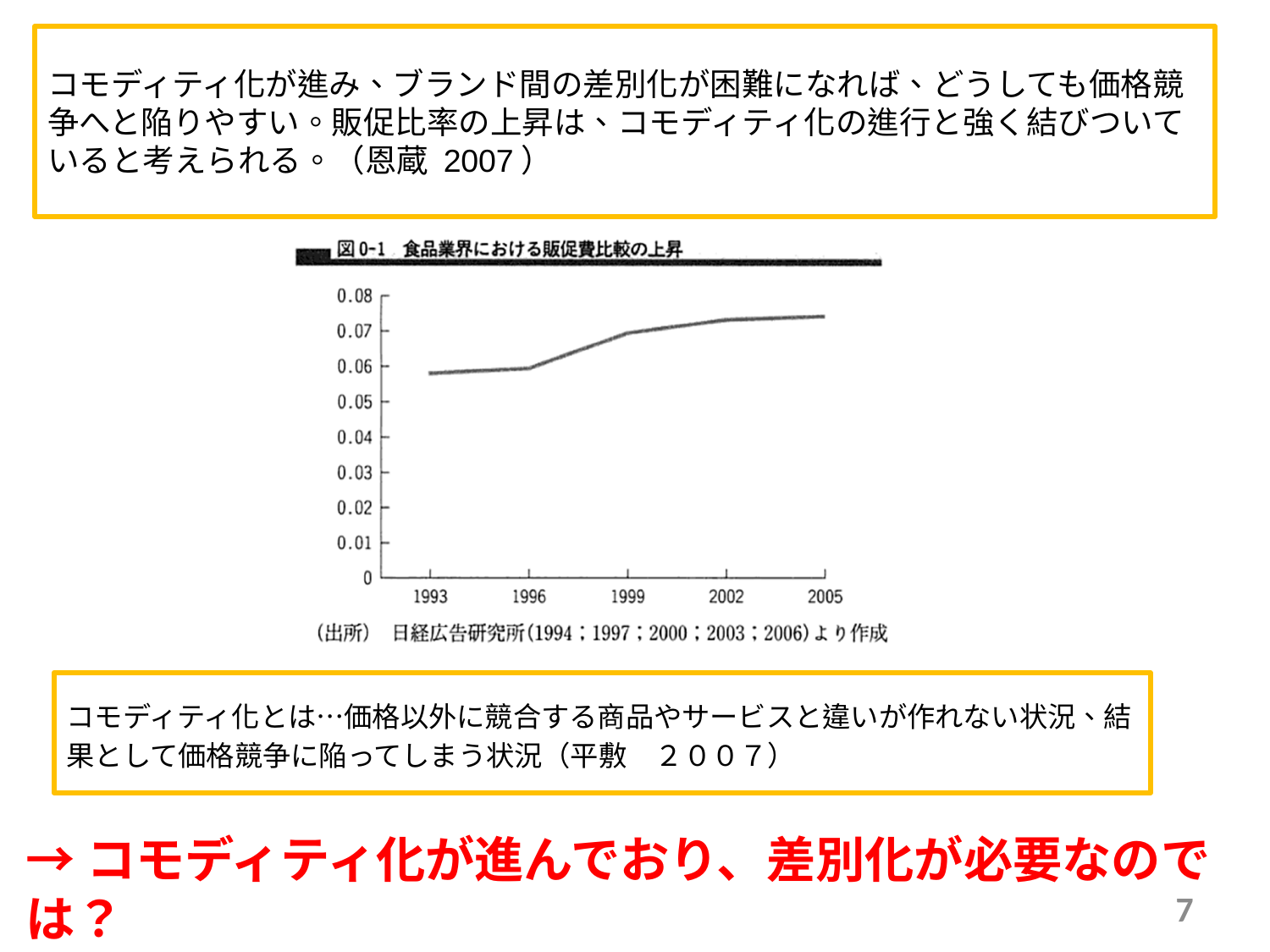

コモディティ化が進み、ブランド間の差別化が困難になれば、どうしても価格競争へと陥りやすい。販促比率の上昇は、コモディティ化の進行と強く結びついていると考えられる。（恩蔵 2007）

コモディティ化とは…価格以外に競合する商品やサービスと違いが作れない状況、結果として価格競争に陥ってしまう状況（平敷　２００７）
→コモディティ化が進んでおり、差別化が必要なのでは？
7